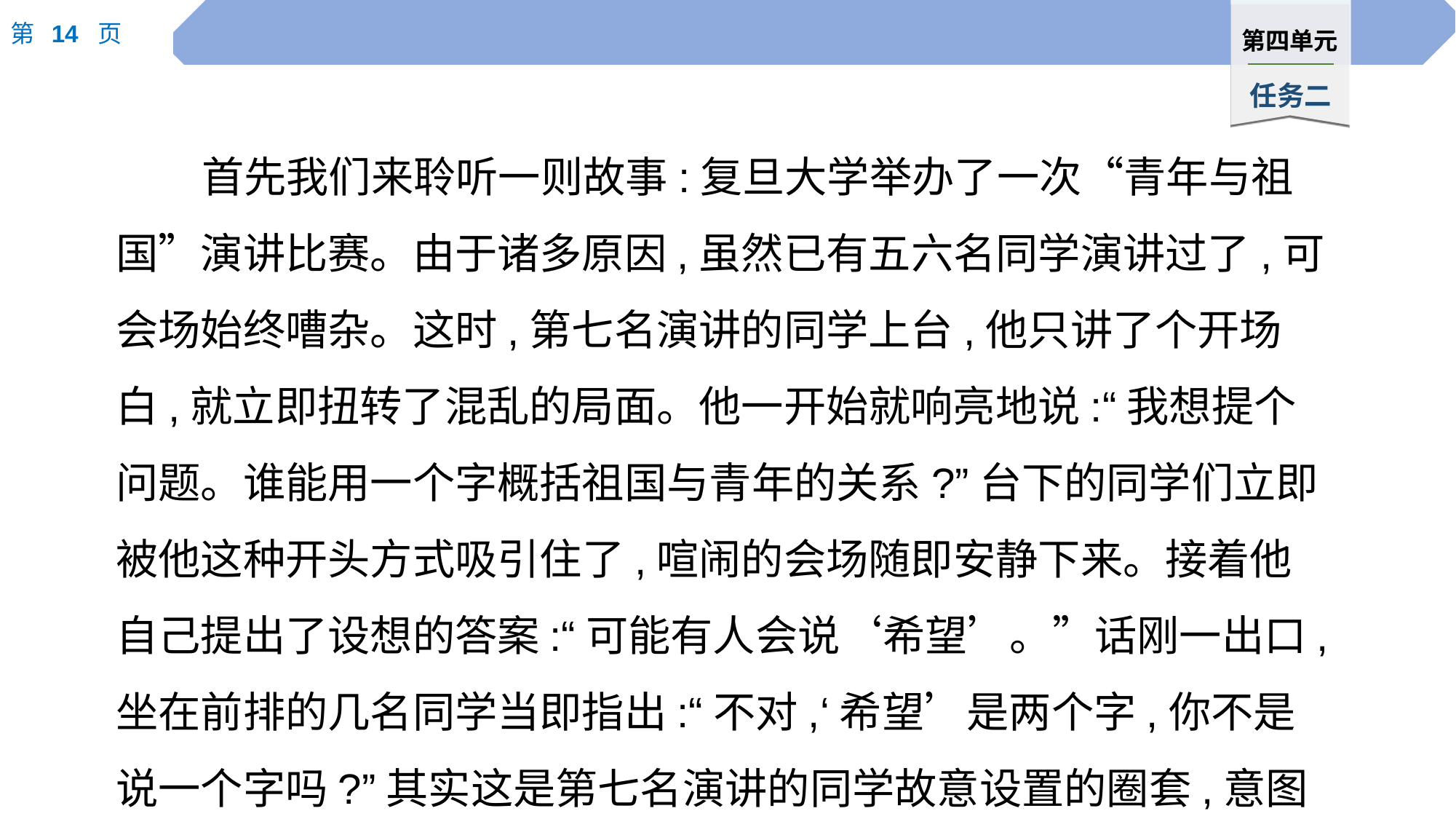

首先我们来聆听一则故事:复旦大学举办了一次“青年与祖国”演讲比赛。由于诸多原因,虽然已有五六名同学演讲过了,可会场始终嘈杂。这时,第七名演讲的同学上台,他只讲了个开场白,就立即扭转了混乱的局面。他一开始就响亮地说:“我想提个问题。谁能用一个字概括祖国与青年的关系?”台下的同学们立即被他这种开头方式吸引住了,喧闹的会场随即安静下来。接着他自己提出了设想的答案:“可能有人会说‘希望’。”话刚一出口,坐在前排的几名同学当即指出:“不对,‘希望’是两个字,你不是说一个字吗?”其实这是第七名演讲的同学故意设置的圈套,意图是把听众的